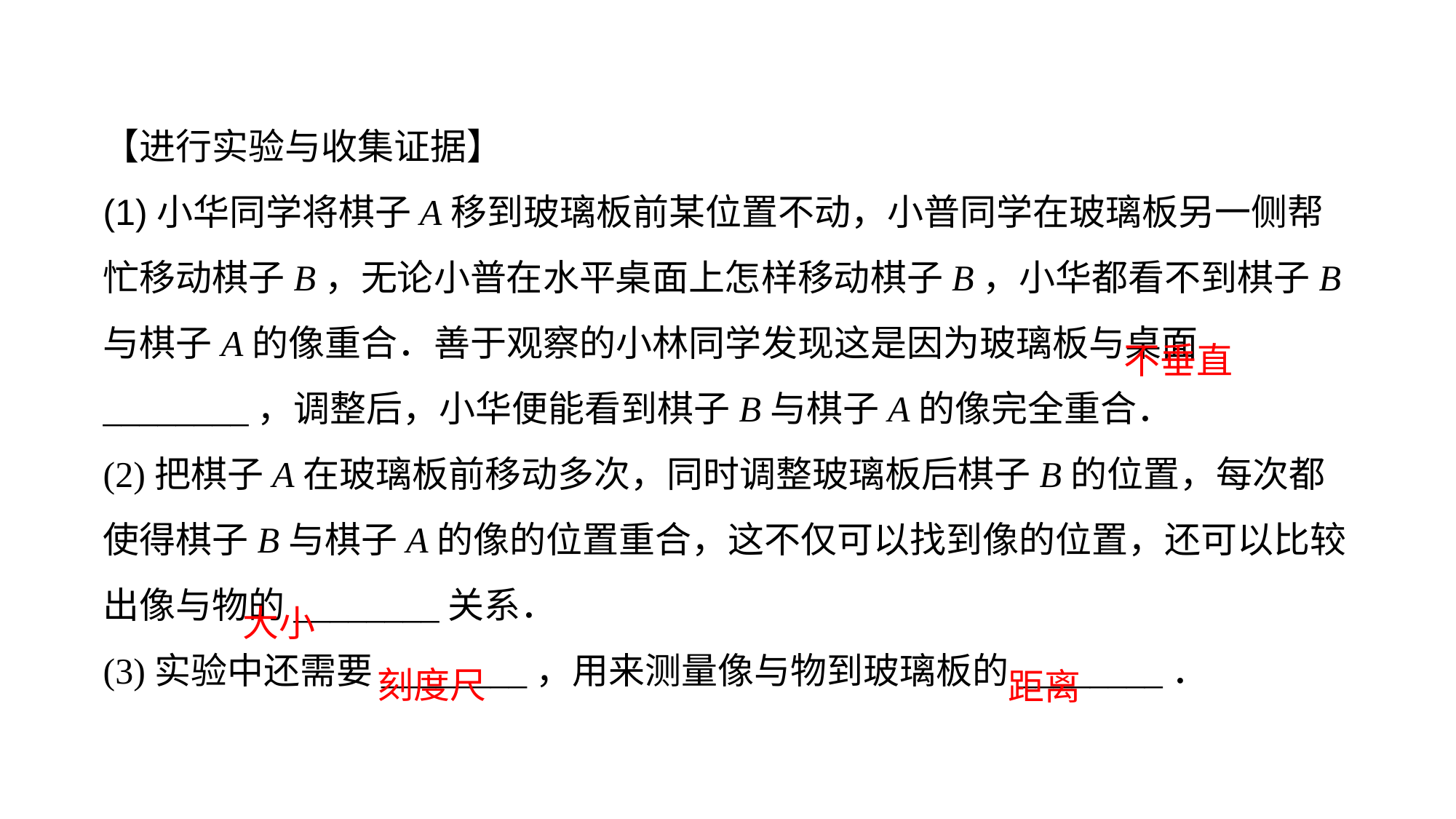

【进行实验与收集证据】(1)小华同学将棋子A移到玻璃板前某位置不动，小普同学在玻璃板另一侧帮忙移动棋子B，无论小普在水平桌面上怎样移动棋子B，小华都看不到棋子B与棋子A的像重合．善于观察的小林同学发现这是因为玻璃板与桌面________，调整后，小华便能看到棋子B与棋子A的像完全重合．
(2)把棋子A在玻璃板前移动多次，同时调整玻璃板后棋子B的位置，每次都使得棋子B与棋子A的像的位置重合，这不仅可以找到像的位置，还可以比较出像与物的________关系．(3)实验中还需要________，用来测量像与物到玻璃板的________．
不垂直
大小
刻度尺
距离